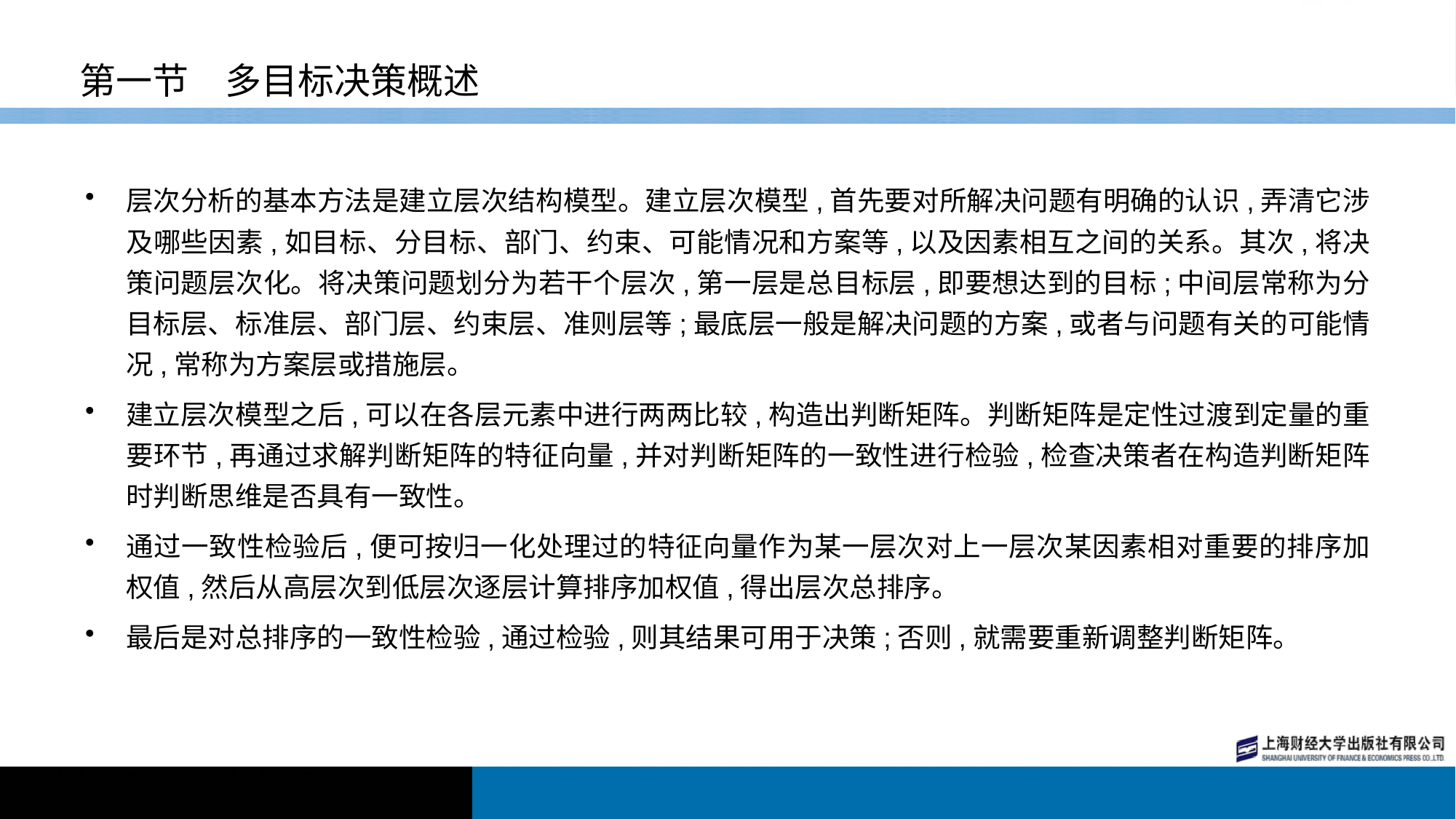

# 第一节　多目标决策概述
层次分析的基本方法是建立层次结构模型。建立层次模型,首先要对所解决问题有明确的认识,弄清它涉及哪些因素,如目标、分目标、部门、约束、可能情况和方案等,以及因素相互之间的关系。其次,将决策问题层次化。将决策问题划分为若干个层次,第一层是总目标层,即要想达到的目标;中间层常称为分目标层、标准层、部门层、约束层、准则层等;最底层一般是解决问题的方案,或者与问题有关的可能情况,常称为方案层或措施层。
建立层次模型之后,可以在各层元素中进行两两比较,构造出判断矩阵。判断矩阵是定性过渡到定量的重要环节,再通过求解判断矩阵的特征向量,并对判断矩阵的一致性进行检验,检查决策者在构造判断矩阵时判断思维是否具有一致性。
通过一致性检验后,便可按归一化处理过的特征向量作为某一层次对上一层次某因素相对重要的排序加权值,然后从高层次到低层次逐层计算排序加权值,得出层次总排序。
最后是对总排序的一致性检验,通过检验,则其结果可用于决策;否则,就需要重新调整判断矩阵。
7